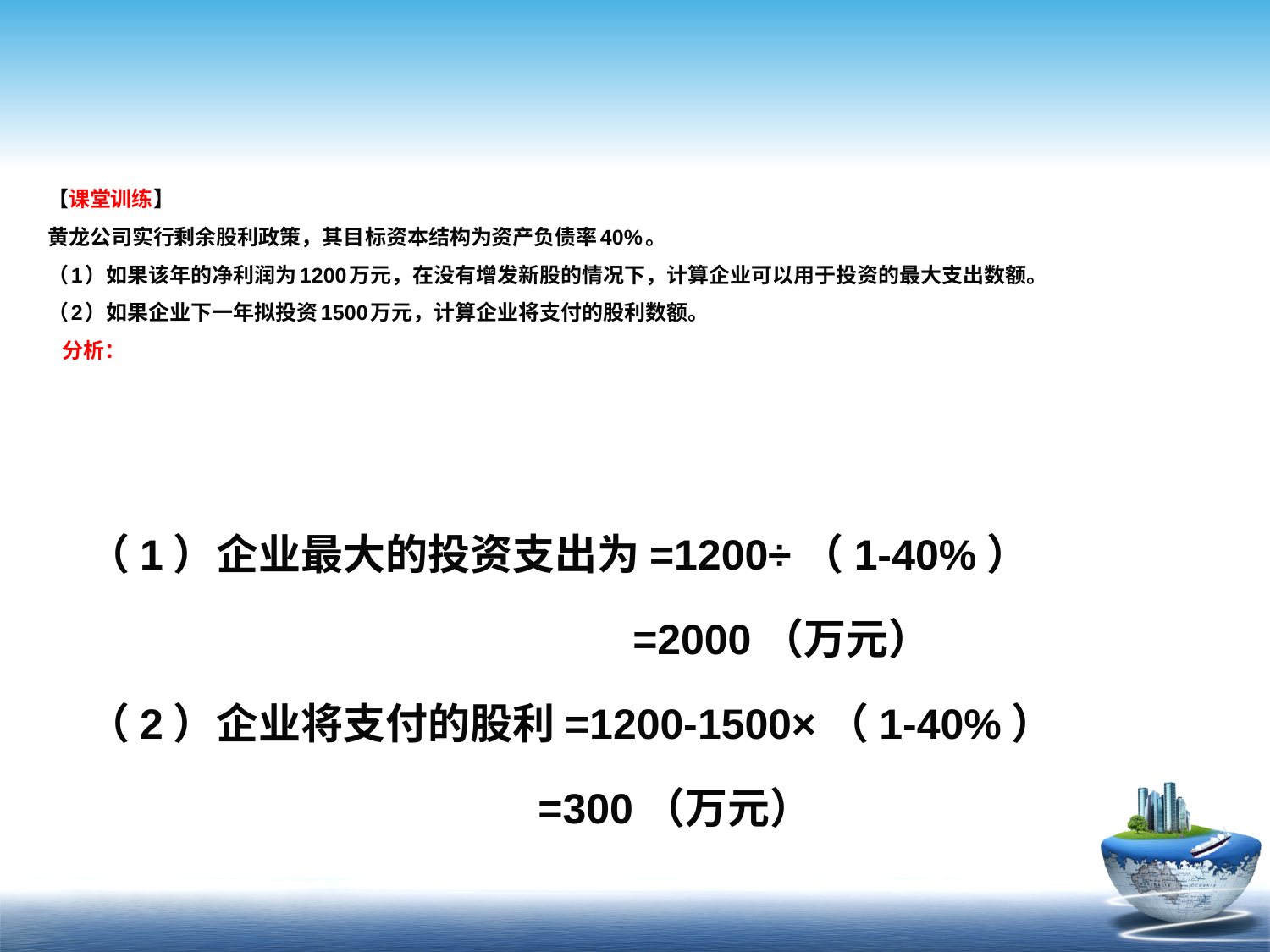

# 【课堂训练】 黄龙公司实行剩余股利政策，其目标资本结构为资产负债率40%。 （1）如果该年的净利润为1200万元，在没有增发新股的情况下，计算企业可以用于投资的最大支出数额。 （2）如果企业下一年拟投资1500万元，计算企业将支付的股利数额。 分析：
（1）企业最大的投资支出为=1200÷（1-40%）
                                              =2000（万元）
（2）企业将支付的股利=1200-1500×（1-40%）
                                      =300（万元）